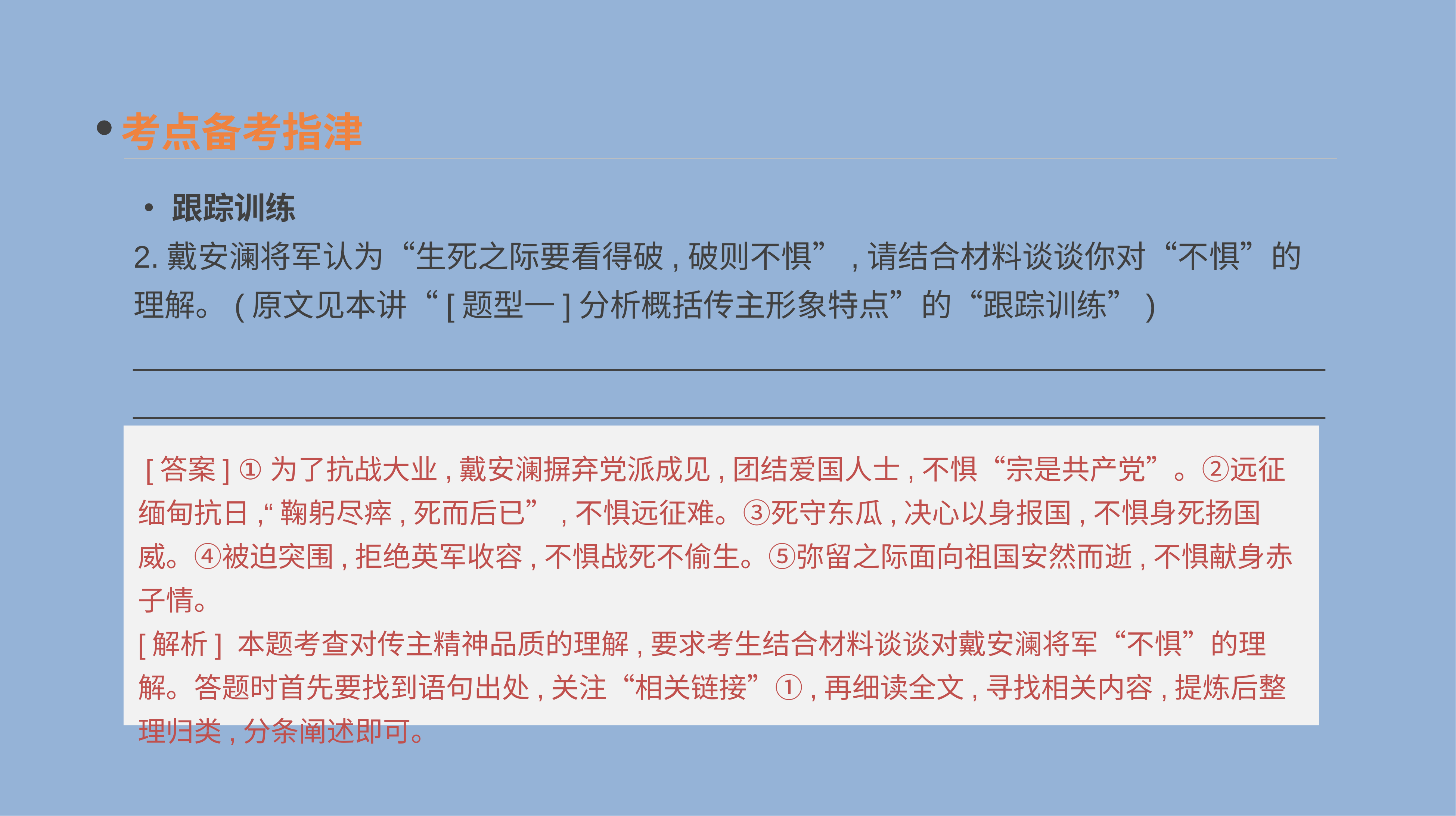

考点备考指津

•跟踪训练
2.戴安澜将军认为“生死之际要看得破,破则不惧”,请结合材料谈谈你对“不惧”的理解。(原文见本讲“[题型一]分析概括传主形象特点”的“跟踪训练”)
__________________________________________________________________________________________________________________________________________________________________________

 [答案] ①为了抗战大业,戴安澜摒弃党派成见,团结爱国人士,不惧“宗是共产党”。②远征缅甸抗日,“鞠躬尽瘁,死而后已”,不惧远征难。③死守东瓜,决心以身报国,不惧身死扬国威。④被迫突围,拒绝英军收容,不惧战死不偷生。⑤弥留之际面向祖国安然而逝,不惧献身赤子情。
[解析] 本题考查对传主精神品质的理解,要求考生结合材料谈谈对戴安澜将军“不惧”的理解。答题时首先要找到语句出处,关注“相关链接”①,再细读全文,寻找相关内容,提炼后整理归类,分条阐述即可。